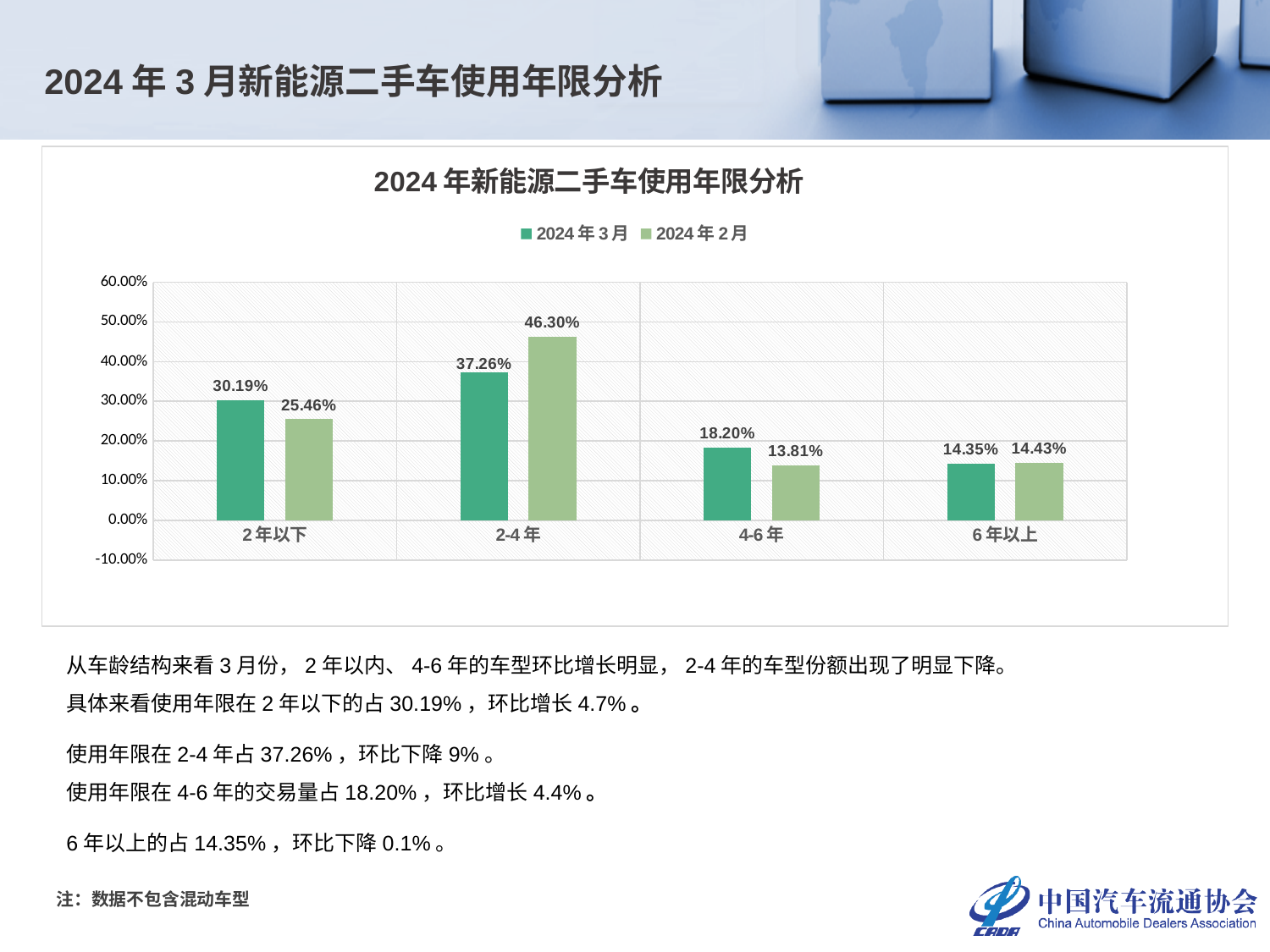

2024年3月新能源二手车使用年限分析

### Chart: 2024年新能源二手车使用年限分析

| Category | 2024年3月 | 2024年2月 |
|---|---|---|
| 2年以下 | 0.30185185185185187 | 0.25464453802328463 |
| 2-4年 | 0.3726273148148148 | 0.46296755016101065 |
| 4-6年 | 0.18200231481481483 | 0.13809759722566262 |
| 6年以上 | 0.1435185185185185 | 0.1442903145900421 |
从车龄结构来看3月份，2年以内、4-6年的车型环比增长明显，2-4年的车型份额出现了明显下降。
具体来看使用年限在2年以下的占30.19%，环比增长4.7%。
使用年限在2-4年占37.26%，环比下降9%。
使用年限在4-6年的交易量占18.20%，环比增长4.4%。
6年以上的占14.35%，环比下降0.1%。
注：数据不包含混动车型